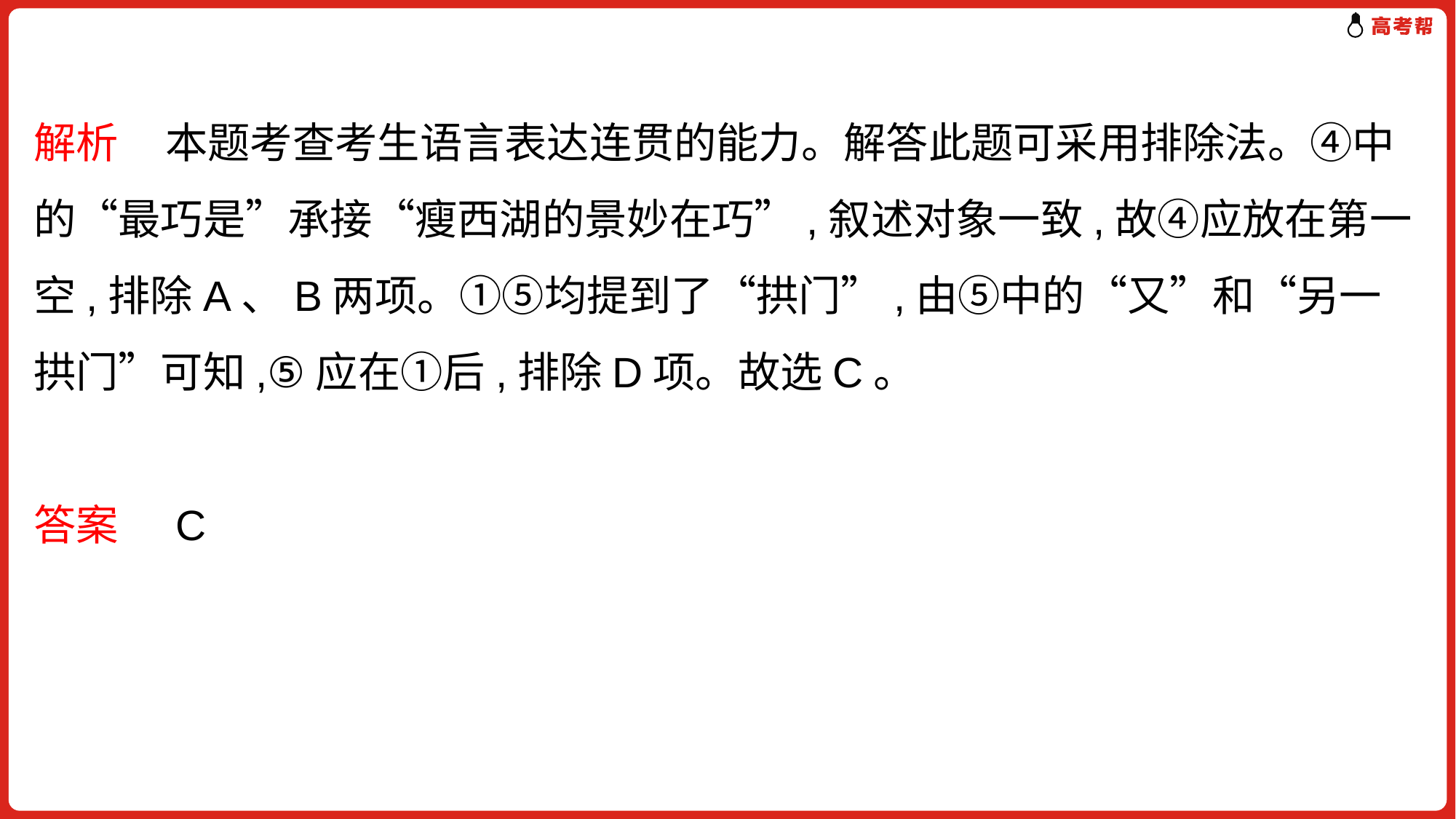

解析     本题考查考生语言表达连贯的能力。解答此题可采用排除法。④中的“最巧是”承接“瘦西湖的景妙在巧”,叙述对象一致,故④应放在第一空,排除A、B两项。①⑤均提到了“拱门”,由⑤中的“又”和“另一拱门”可知,⑤应在①后,排除D项。故选C。

答案     C